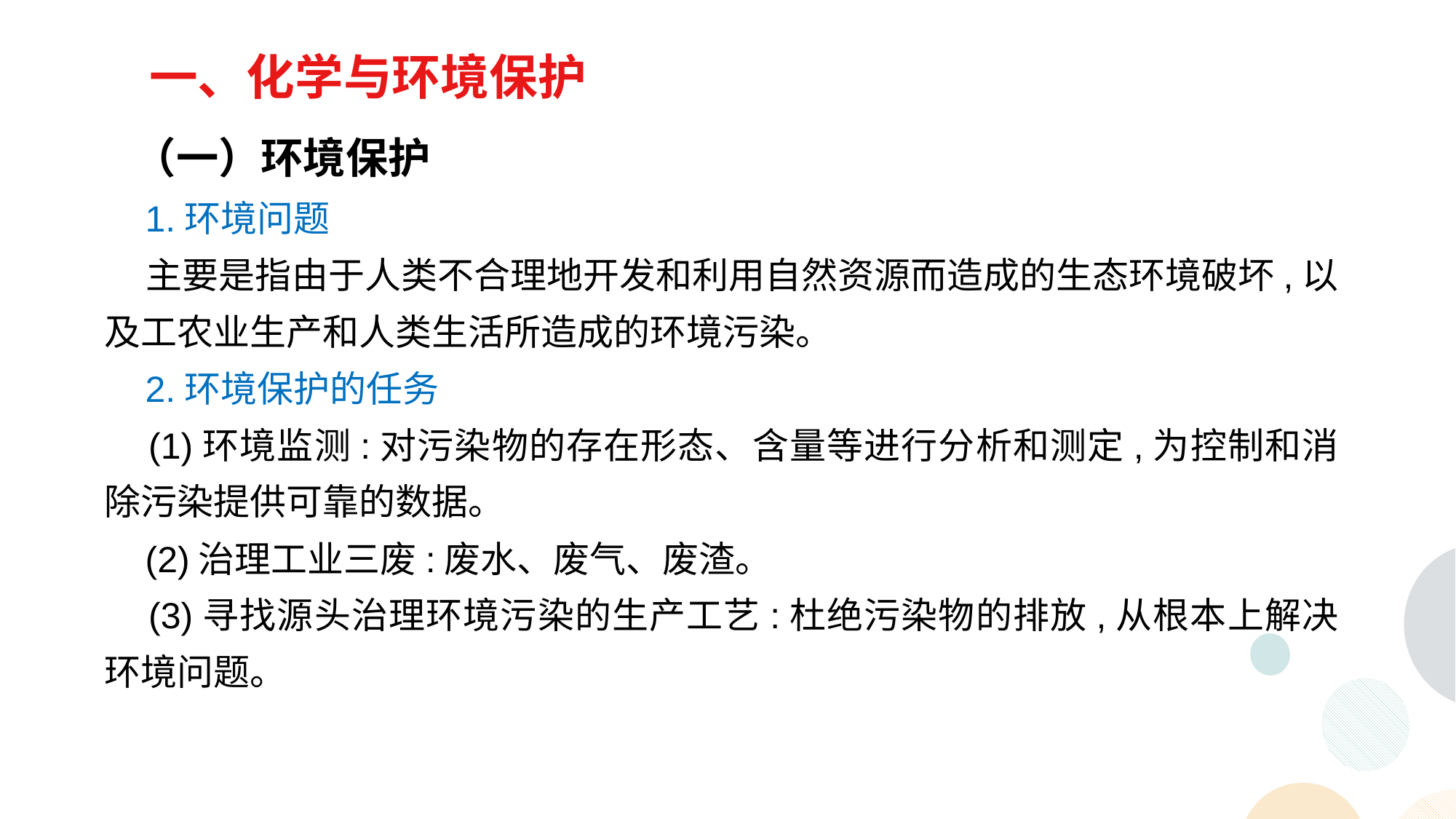

一、化学与环境保护
  （一）环境保护
    1.环境问题
    主要是指由于人类不合理地开发和利用自然资源而造成的生态环境破坏,以及工农业生产和人类生活所造成的环境污染。
    2.环境保护的任务
    (1)环境监测:对污染物的存在形态、含量等进行分析和测定,为控制和消除污染提供可靠的数据。
    (2)治理工业三废:废水、废气、废渣。
    (3)寻找源头治理环境污染的生产工艺:杜绝污染物的排放,从根本上解决环境问题。